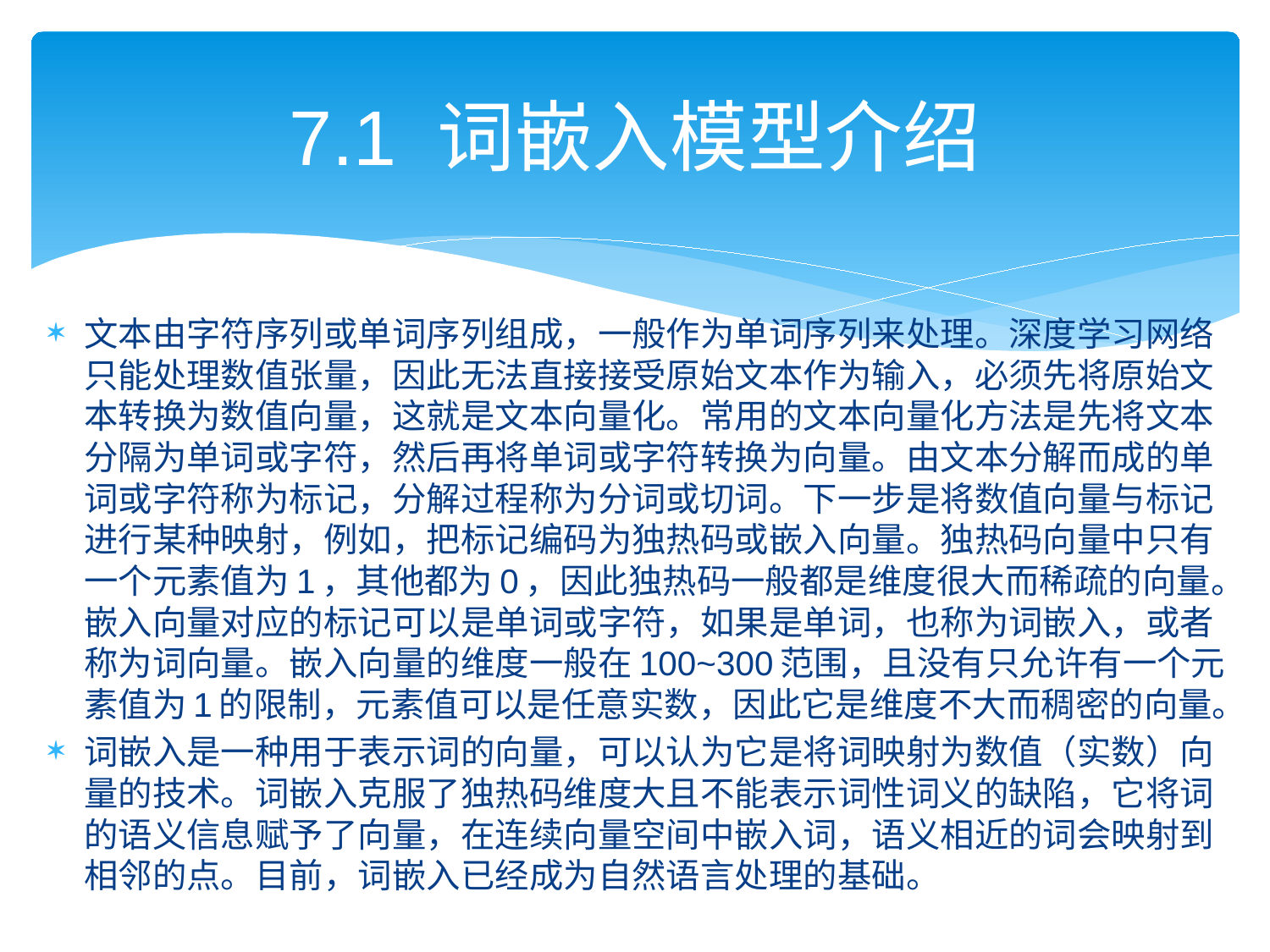

# 7.1 词嵌入模型介绍
文本由字符序列或单词序列组成，一般作为单词序列来处理。深度学习网络只能处理数值张量，因此无法直接接受原始文本作为输入，必须先将原始文本转换为数值向量，这就是文本向量化。常用的文本向量化方法是先将文本分隔为单词或字符，然后再将单词或字符转换为向量。由文本分解而成的单词或字符称为标记，分解过程称为分词或切词。下一步是将数值向量与标记进行某种映射，例如，把标记编码为独热码或嵌入向量。独热码向量中只有一个元素值为1，其他都为0，因此独热码一般都是维度很大而稀疏的向量。嵌入向量对应的标记可以是单词或字符，如果是单词，也称为词嵌入，或者称为词向量。嵌入向量的维度一般在100~300范围，且没有只允许有一个元素值为1的限制，元素值可以是任意实数，因此它是维度不大而稠密的向量。
词嵌入是一种用于表示词的向量，可以认为它是将词映射为数值（实数）向量的技术。词嵌入克服了独热码维度大且不能表示词性词义的缺陷，它将词的语义信息赋予了向量，在连续向量空间中嵌入词，语义相近的词会映射到相邻的点。目前，词嵌入已经成为自然语言处理的基础。